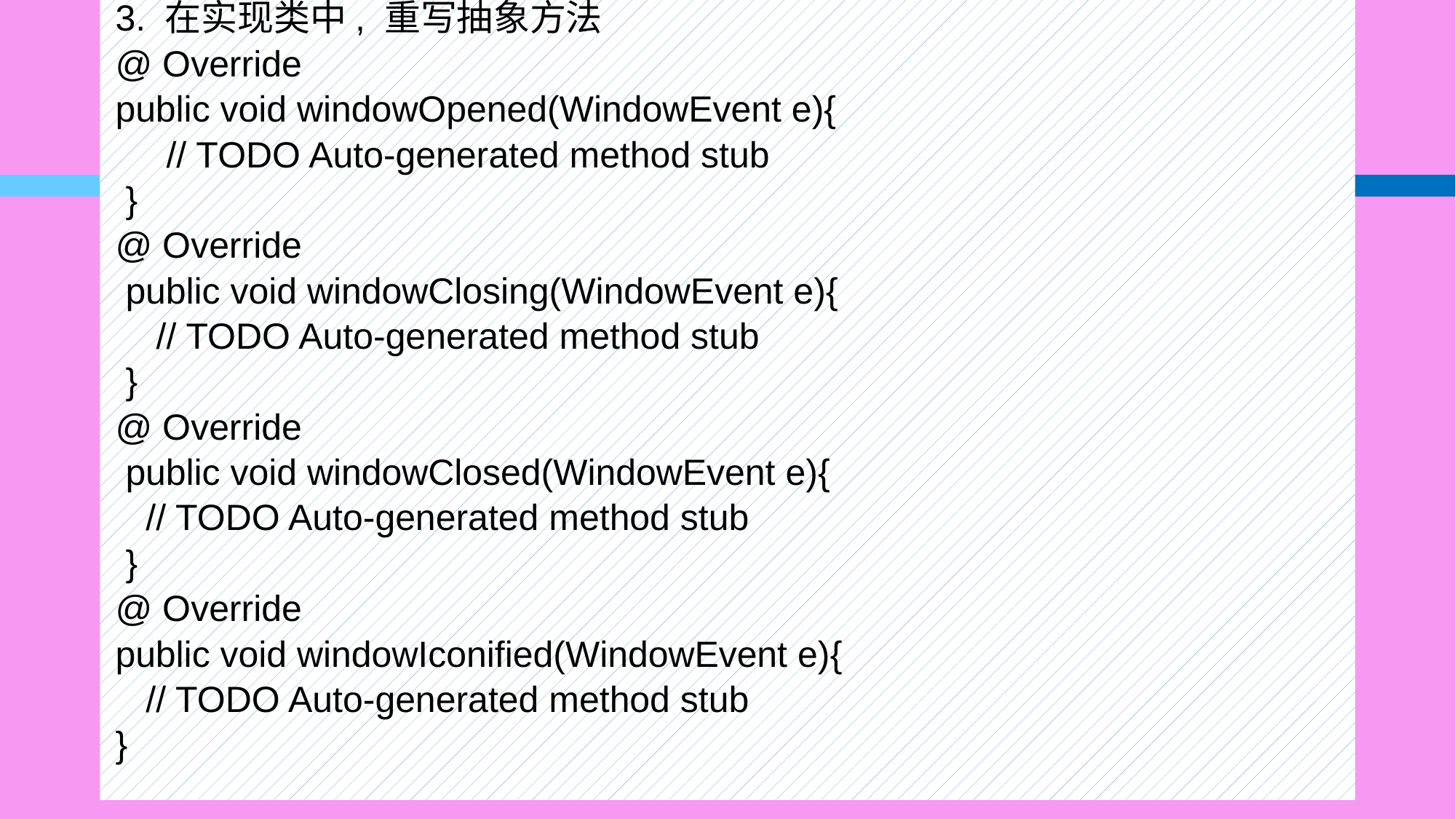

3. 在实现类中, 重写抽象方法
@ Override
public void windowOpened(WindowEvent e){
     // TODO Auto-generated method stub
 }
@ Override
 public void windowClosing(WindowEvent e){
    // TODO Auto-generated method stub
 }
@ Override
 public void windowClosed(WindowEvent e){
   // TODO Auto-generated method stub
 }
@ Override
public void windowIconified(WindowEvent e){
   // TODO Auto-generated method stub
}
#